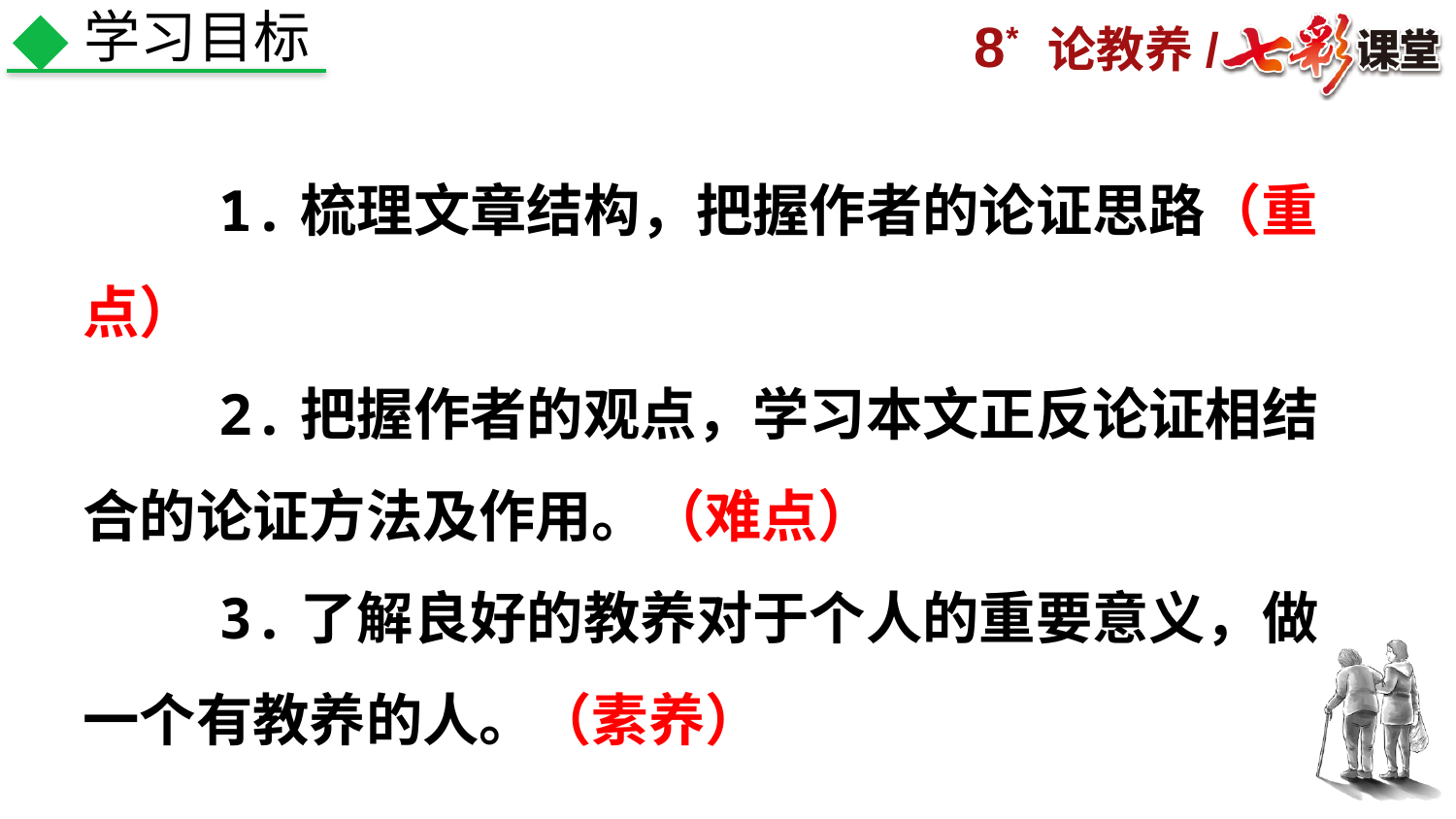

学习目标

    1.梳理文章结构，把握作者的论证思路（重点）
    2.把握作者的观点，学习本文正反论证相结合的论证方法及作用。（难点）
    3.了解良好的教养对于个人的重要意义，做一个有教养的人。（素养）